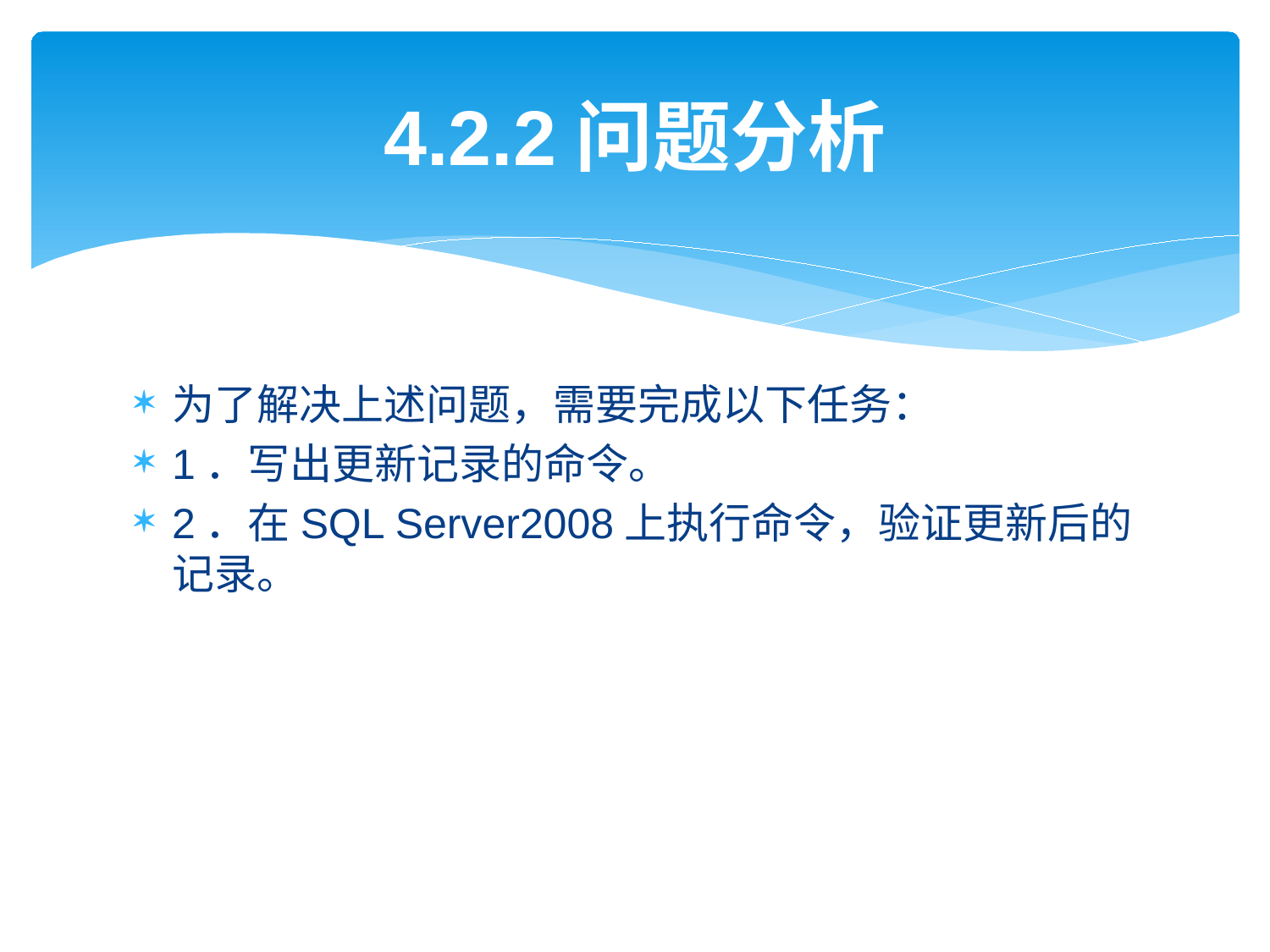

# 4.2.2问题分析
为了解决上述问题，需要完成以下任务：
1．写出更新记录的命令。
2．在SQL Server2008上执行命令，验证更新后的记录。